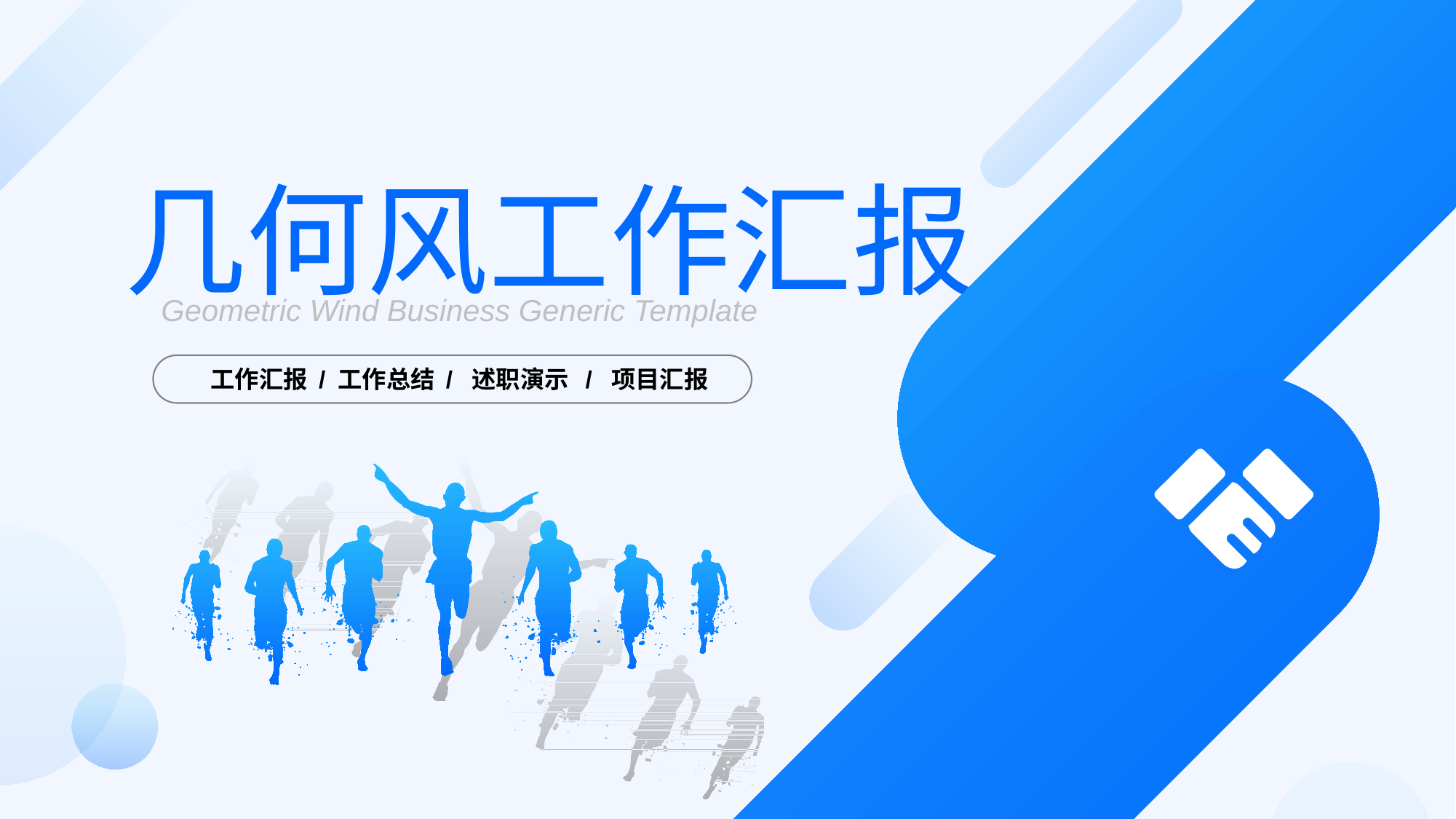

几何风工作汇报
Geometric Wind Business Generic Template

工作汇报 / 工作总结 /  述职演示  /  项目汇报